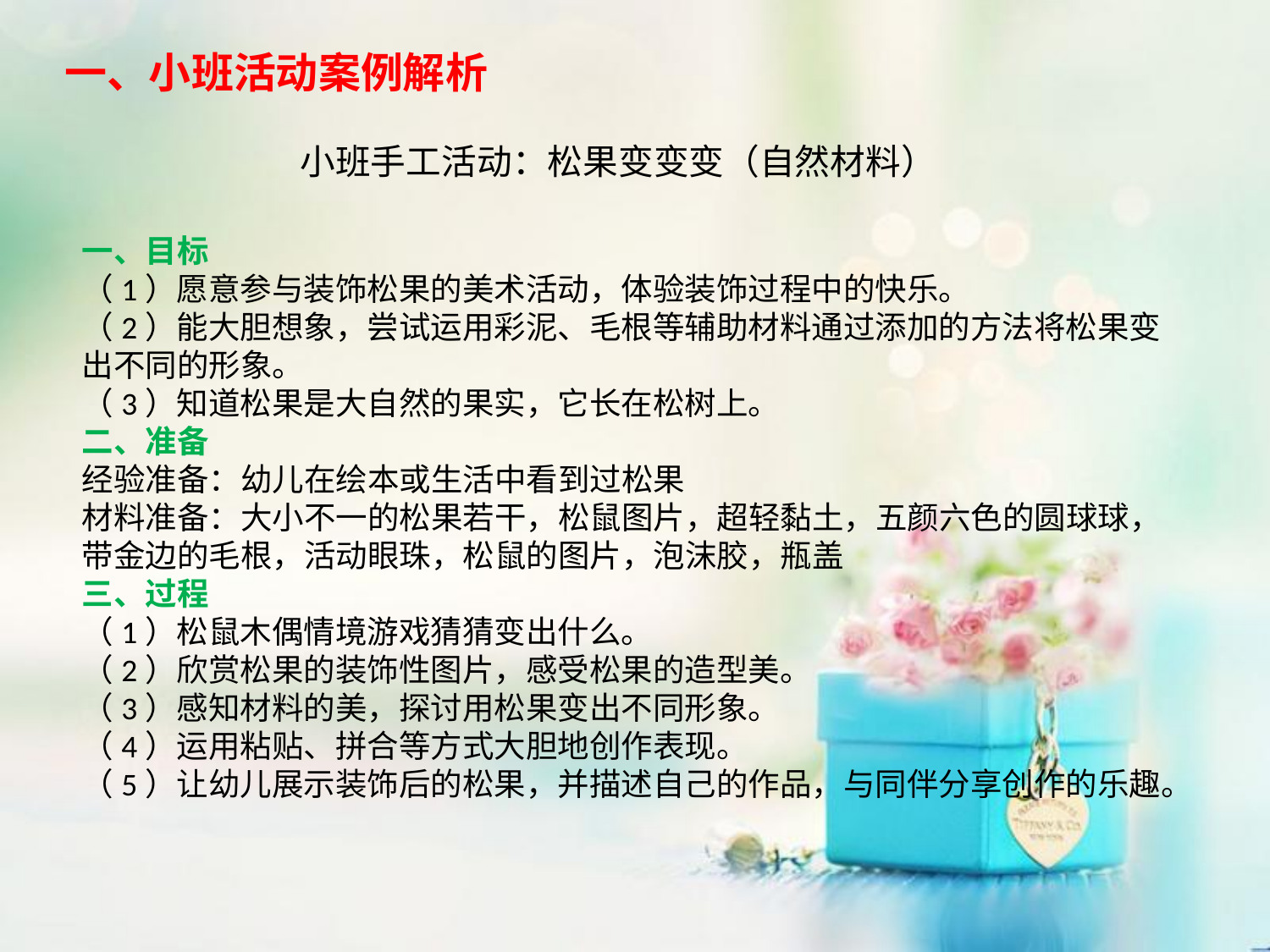

一、小班活动案例解析
小班手工活动：松果变变变（自然材料）
一、目标
（1）愿意参与装饰松果的美术活动，体验装饰过程中的快乐。
（2）能大胆想象，尝试运用彩泥、毛根等辅助材料通过添加的方法将松果变出不同的形象。
（3）知道松果是大自然的果实，它长在松树上。
二、准备
经验准备：幼儿在绘本或生活中看到过松果
材料准备：大小不一的松果若干，松鼠图片，超轻黏土，五颜六色的圆球球，带金边的毛根，活动眼珠，松鼠的图片，泡沫胶，瓶盖
三、过程
（1）松鼠木偶情境游戏猜猜变出什么。
（2）欣赏松果的装饰性图片，感受松果的造型美。
（3）感知材料的美，探讨用松果变出不同形象。
（4）运用粘贴、拼合等方式大胆地创作表现。
（5）让幼儿展示装饰后的松果，并描述自己的作品，与同伴分享创作的乐趣。